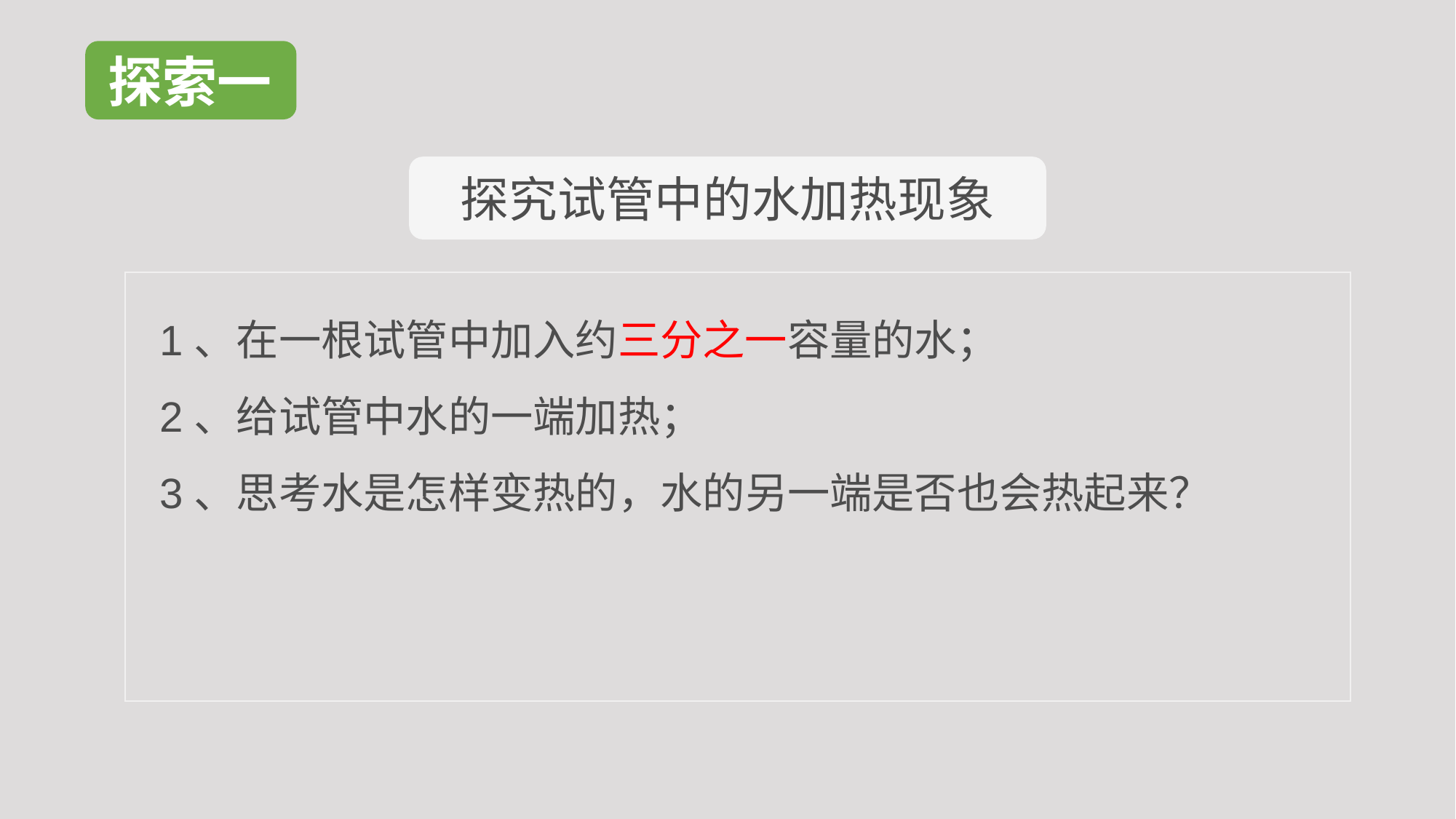

探索一

探究试管中的水加热现象

1、在一根试管中加入约三分之一容量的水；
2、给试管中水的一端加热；
3、思考水是怎样变热的，水的另一端是否也会热起来？